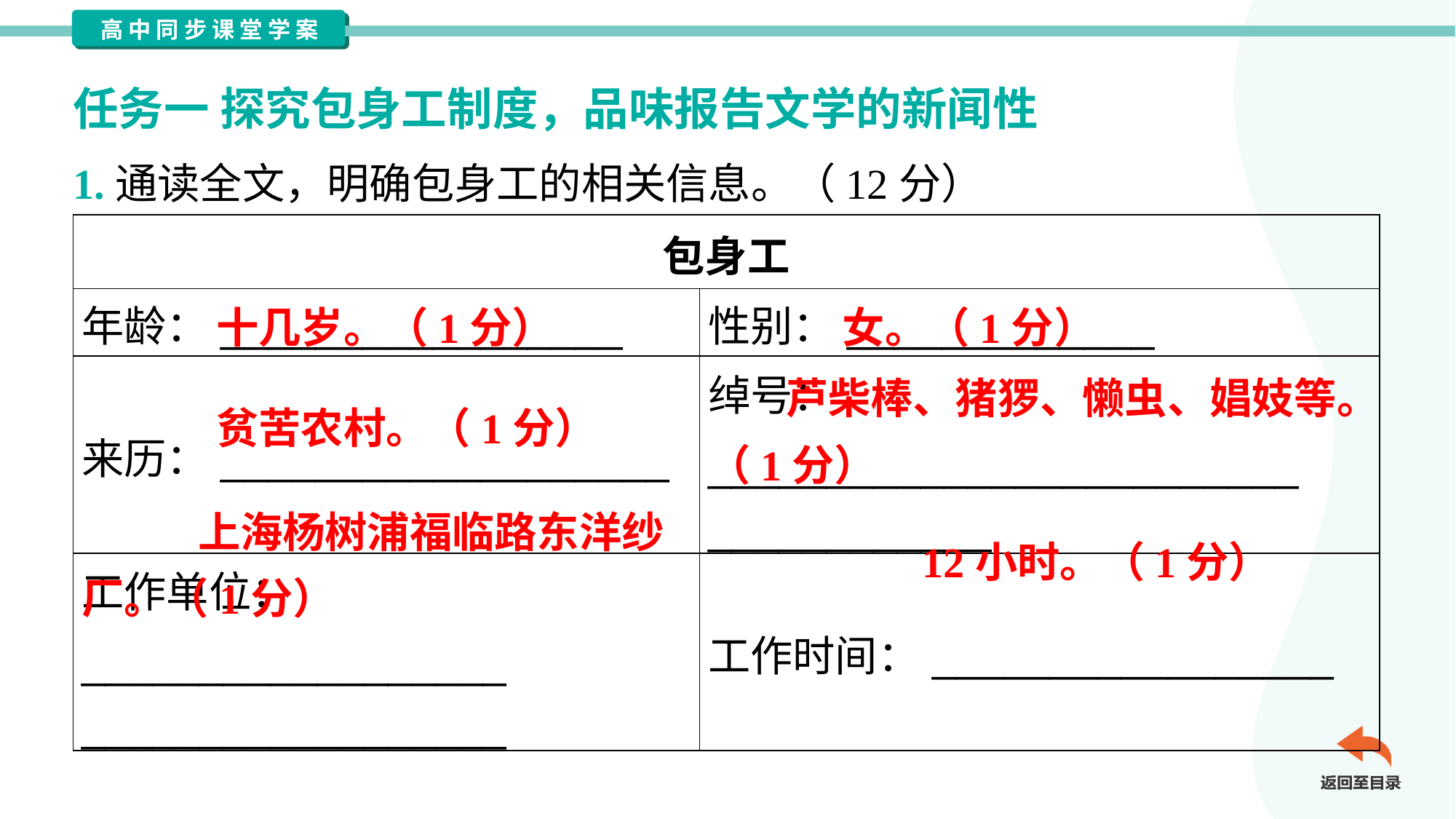

任务一 探究包身工制度，品味报告文学的新闻性
1.通读全文，明确包身工的相关信息。（12分）
| 包身工 |  |
| --- | --- |
| 年龄：\_\_\_\_\_\_\_\_\_\_\_\_\_\_\_\_\_ | 性别：\_\_\_\_\_\_\_\_\_\_\_\_\_ |
| 来历：\_\_\_\_\_\_\_\_\_\_\_\_\_\_\_\_\_\_\_ | 绰号：\_\_\_\_\_\_\_\_\_\_\_\_\_\_\_\_\_\_\_\_\_\_\_\_\_ \_\_\_\_\_\_\_\_\_\_\_\_ |
| 工作单位：\_\_\_\_\_\_\_\_\_\_\_\_\_\_\_\_\_\_ \_\_\_\_\_\_\_\_\_\_\_\_\_\_\_\_\_\_ | 工作时间：\_\_\_\_\_\_\_\_\_\_\_\_\_\_\_\_\_ |
十几岁。（1分）
女。（1分）
       芦柴棒、猪猡、懒虫、娼妓等。（1分）
贫苦农村。（1分）
           上海杨树浦福临路东洋纱厂。（1分）
12小时。（1分）